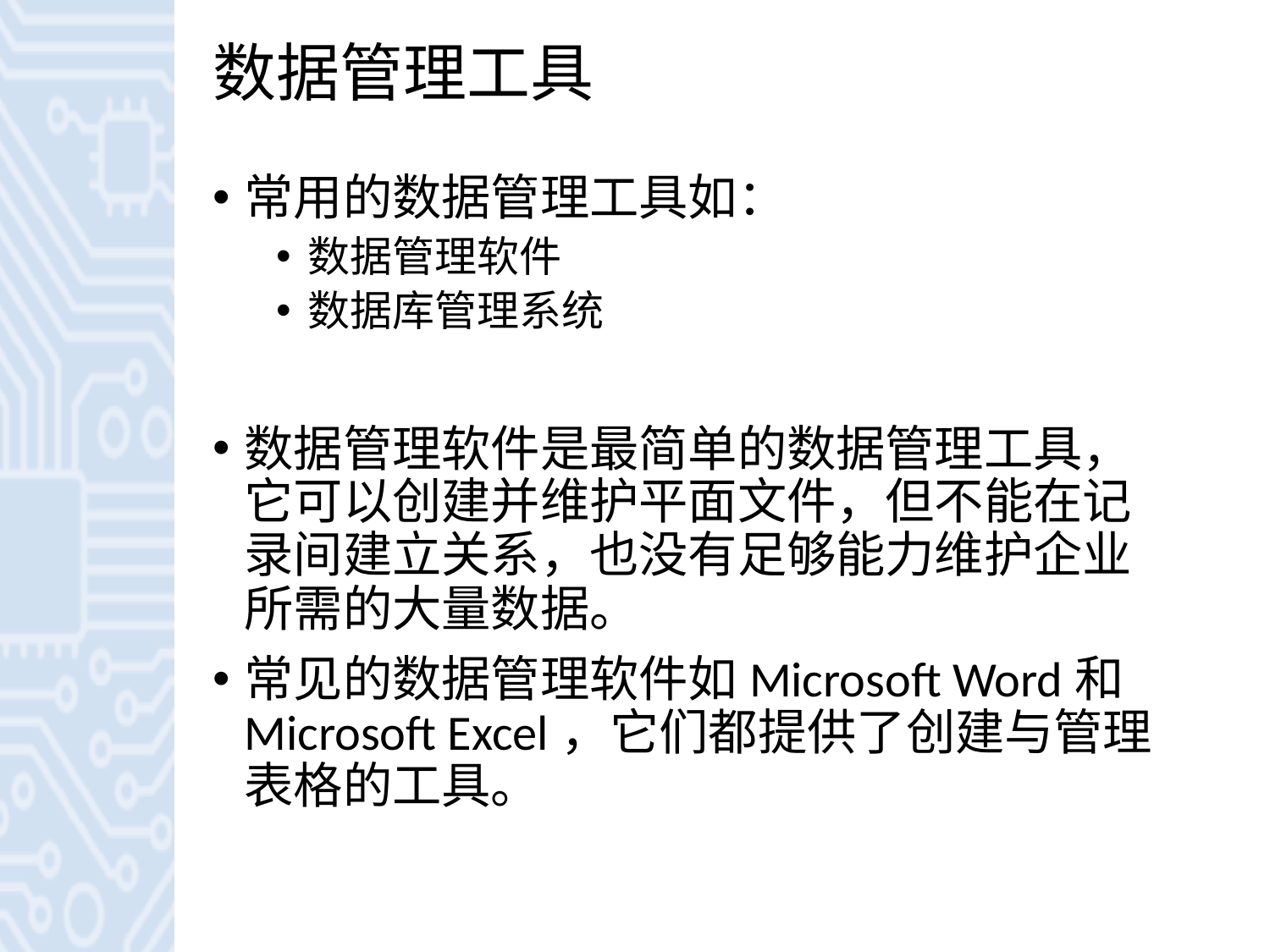

# 数据管理工具
常用的数据管理工具如：
数据管理软件
数据库管理系统

数据管理软件是最简单的数据管理工具，它可以创建并维护平面文件，但不能在记录间建立关系，也没有足够能力维护企业所需的大量数据。
常见的数据管理软件如Microsoft Word和Microsoft Excel，它们都提供了创建与管理表格的工具。